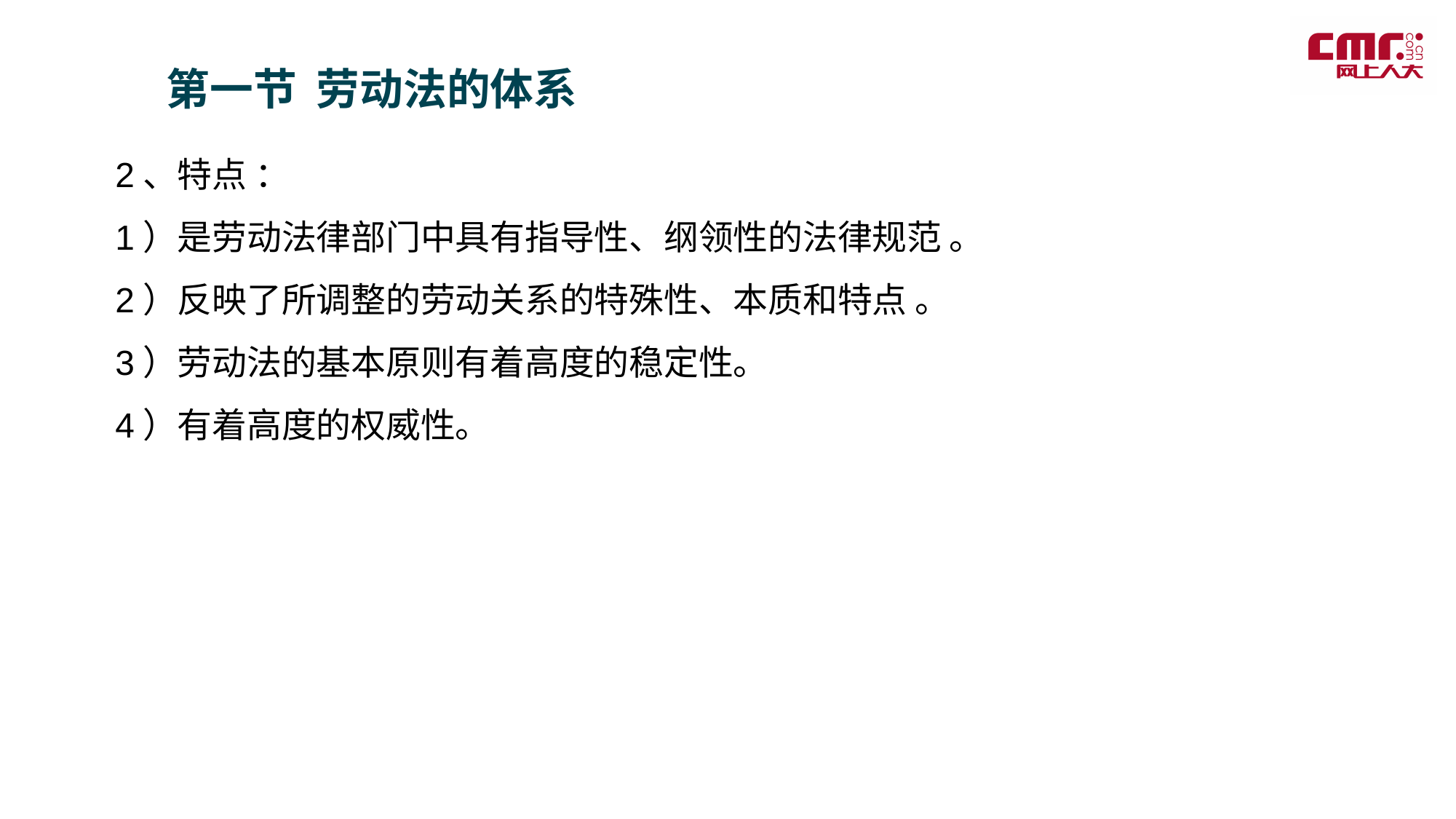

第一节  劳动法的体系
2、特点 ：
1）是劳动法律部门中具有指导性、纲领性的法律规范 。
2）反映了所调整的劳动关系的特殊性、本质和特点 。
3）劳动法的基本原则有着高度的稳定性。
4）有着高度的权威性。